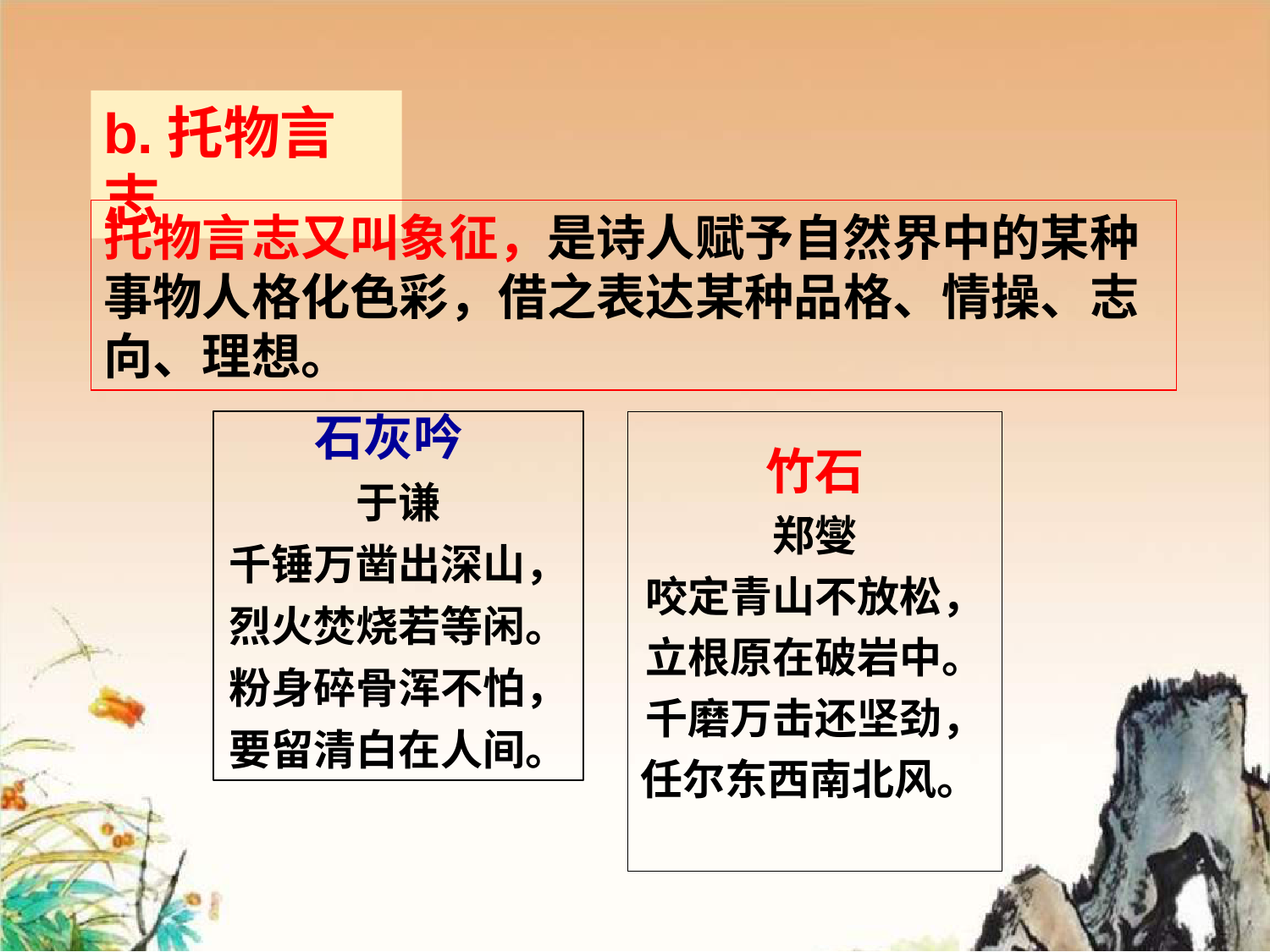

b.托物言志
托物言志又叫象征，是诗人赋予自然界中的某种事物人格化色彩，借之表达某种品格、情操、志向、理想。
石灰吟
于谦
千锤万凿出深山，
烈火焚烧若等闲。
粉身碎骨浑不怕，
要留清白在人间。
竹石
郑燮
咬定青山不放松，
立根原在破岩中。
千磨万击还坚劲，
任尔东西南北风。